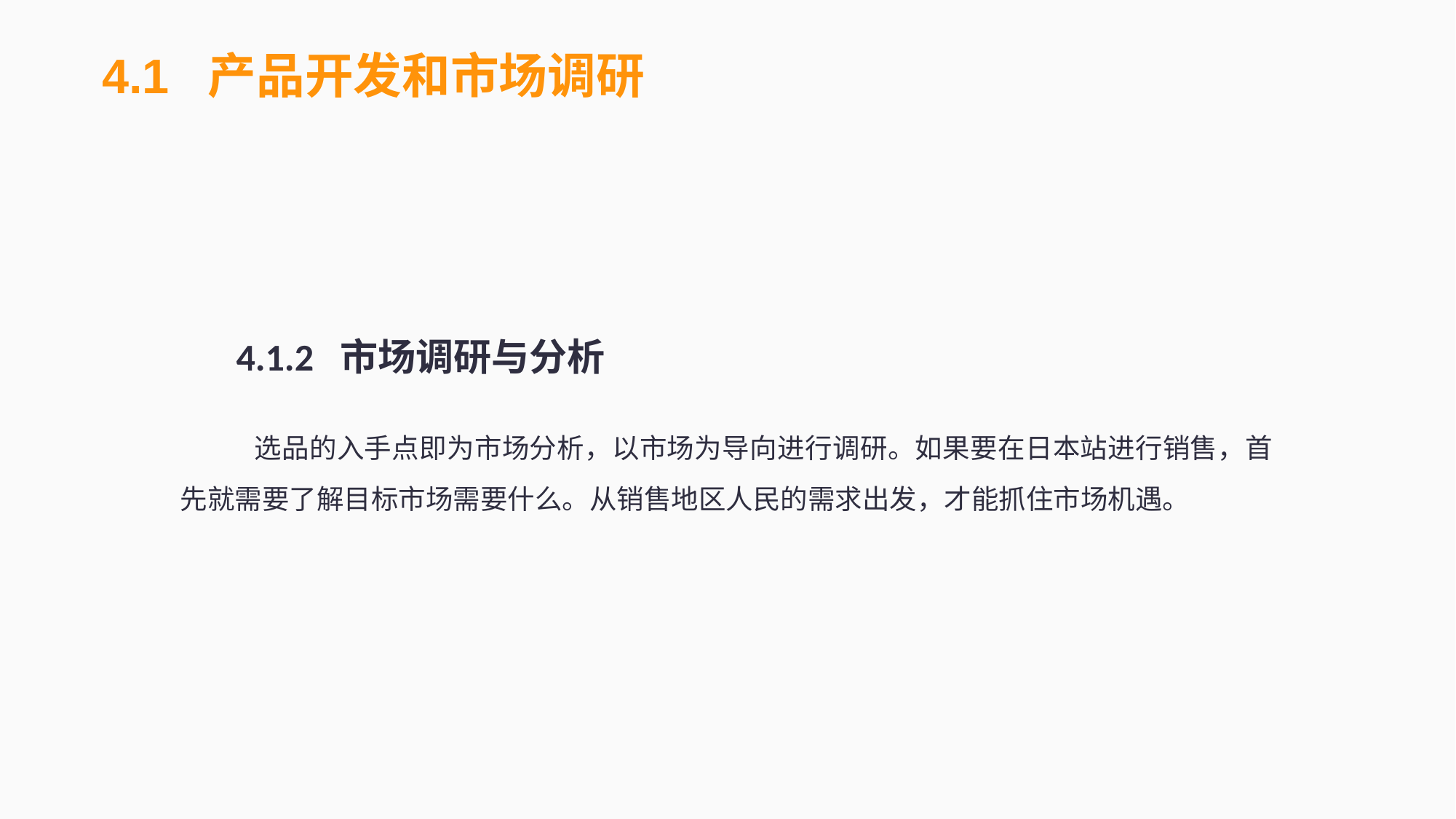

4.1  产品开发和市场调研
4.1.2  市场调研与分析
 选品的入手点即为市场分析，以市场为导向进行调研。如果要在日本站进行销售，首先就需要了解目标市场需要什么。从销售地区人民的需求出发，才能抓住市场机遇。